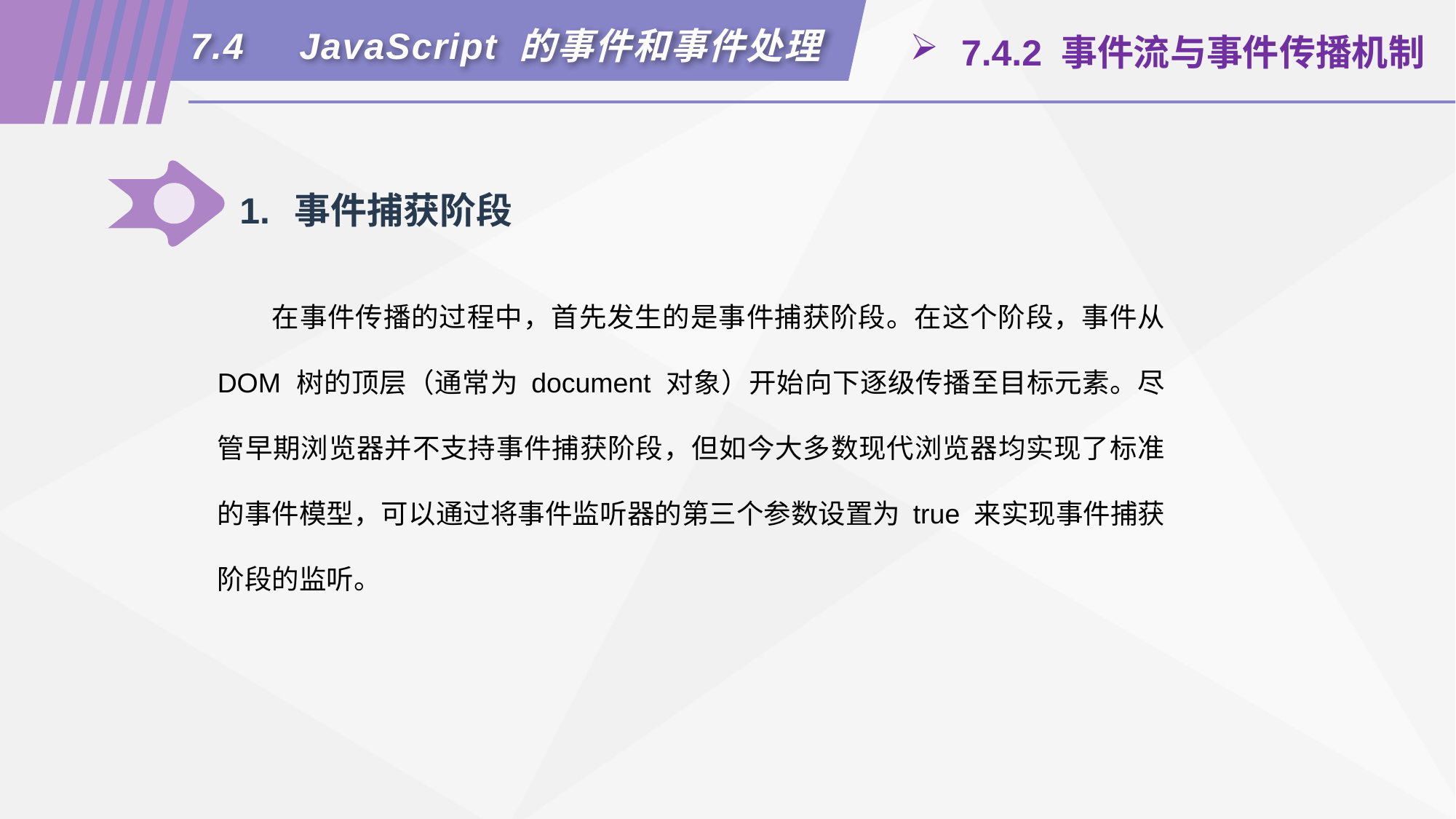

7.4	JavaScript 的事件和事件处理
 7.4.2 事件流与事件传播机制

1.	事件捕获阶段
在事件传播的过程中，首先发生的是事件捕获阶段。在这个阶段，事件从 DOM 树的顶层（通常为 document 对象）开始向下逐级传播至目标元素。尽管早期浏览器并不支持事件捕获阶段，但如今大多数现代浏览器均实现了标准的事件模型，可以通过将事件监听器的第三个参数设置为 true 来实现事件捕获阶段的监听。